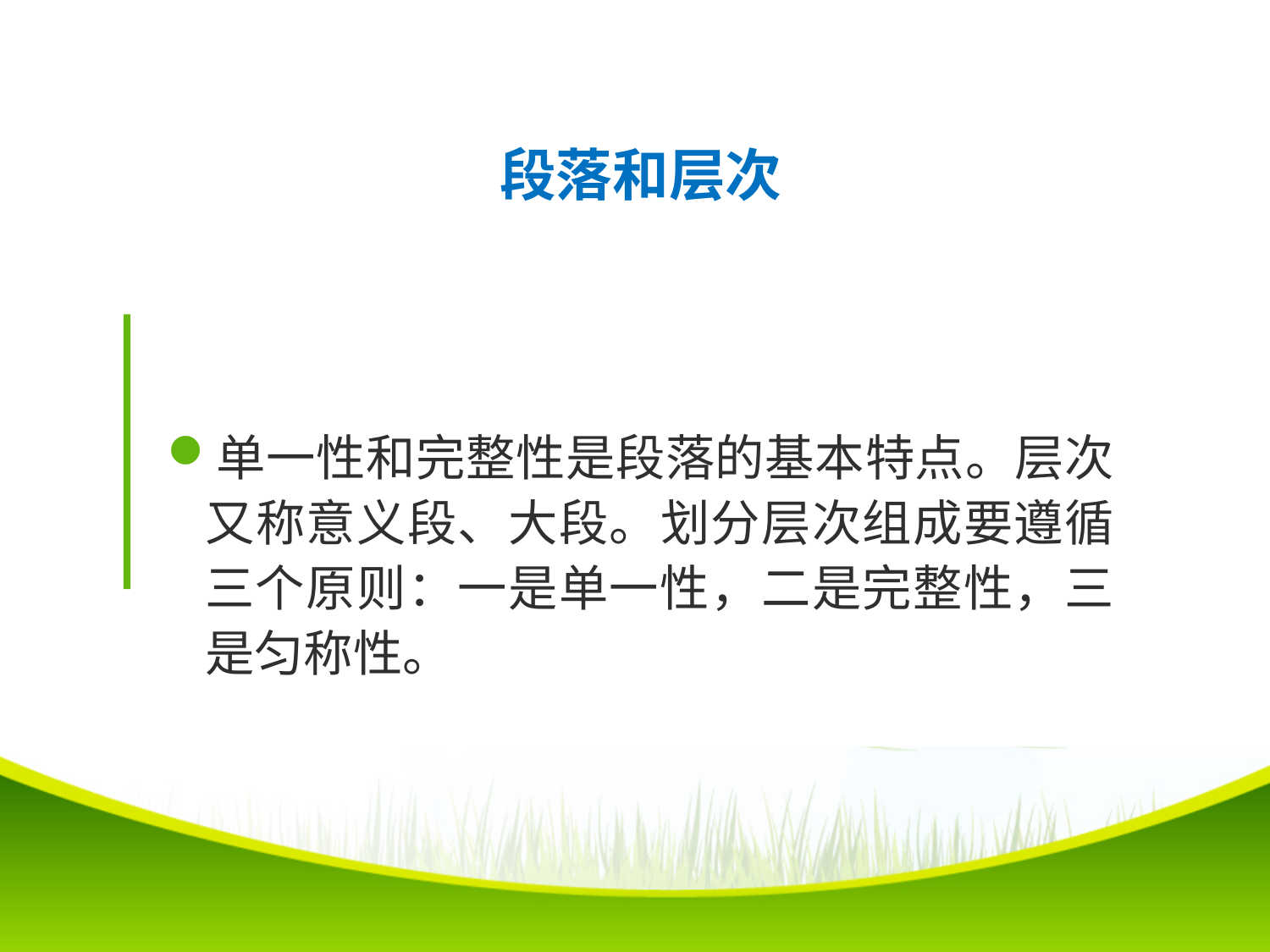

# 段落和层次

单一性和完整性是段落的基本特点。层次又称意义段、大段。划分层次组成要遵循三个原则：一是单一性，二是完整性，三是匀称性。